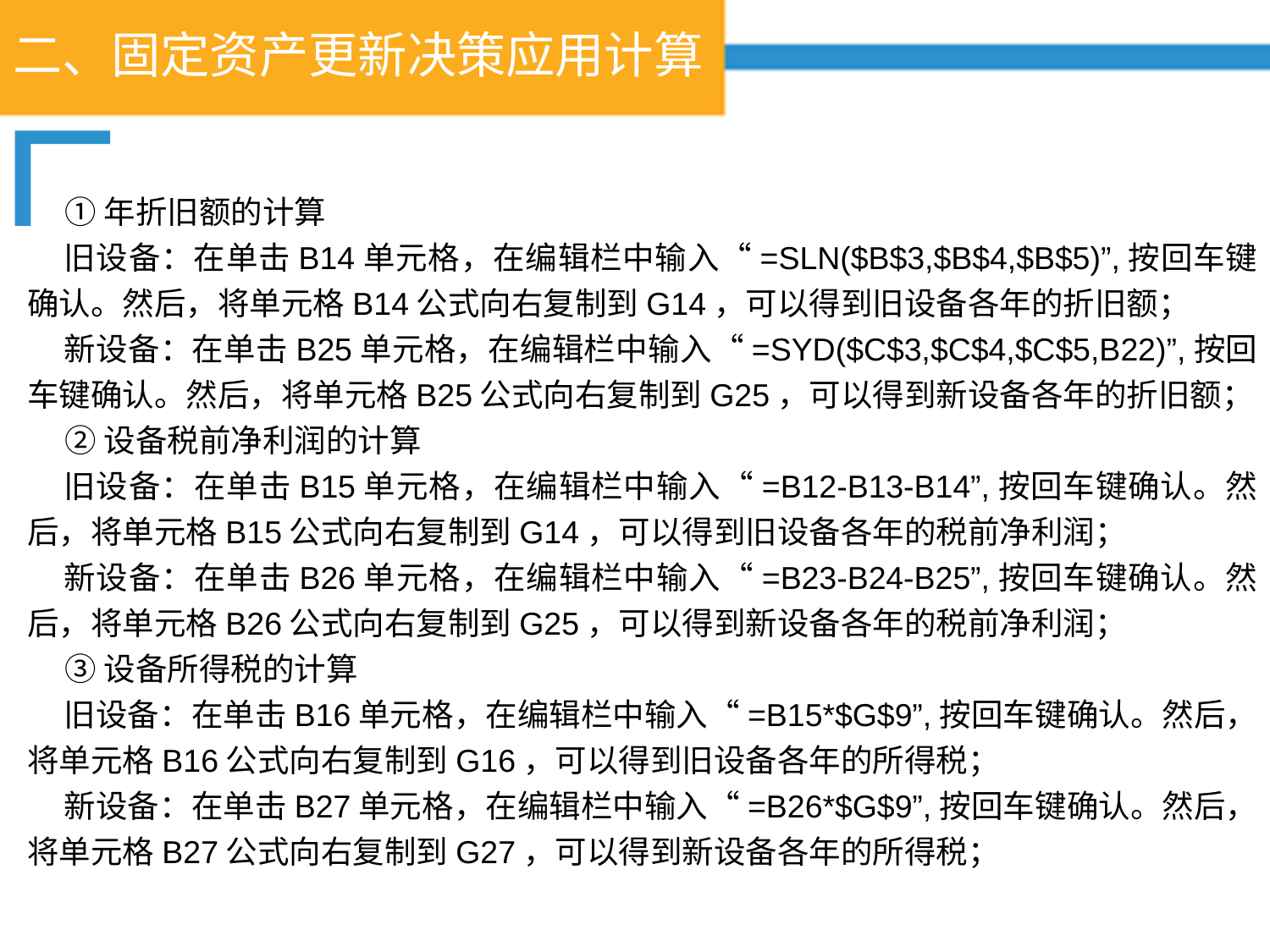

# 二、固定资产更新决策应用计算

①年折旧额的计算
旧设备：在单击B14单元格，在编辑栏中输入“=SLN($B$3,$B$4,$B$5)”,按回车键确认。然后，将单元格B14公式向右复制到G14，可以得到旧设备各年的折旧额；
新设备：在单击B25单元格，在编辑栏中输入“=SYD($C$3,$C$4,$C$5,B22)”,按回车键确认。然后，将单元格B25公式向右复制到G25，可以得到新设备各年的折旧额；
②设备税前净利润的计算
旧设备：在单击B15单元格，在编辑栏中输入“=B12-B13-B14”,按回车键确认。然后，将单元格B15公式向右复制到G14，可以得到旧设备各年的税前净利润；
新设备：在单击B26单元格，在编辑栏中输入“=B23-B24-B25”,按回车键确认。然后，将单元格B26公式向右复制到G25，可以得到新设备各年的税前净利润；
③设备所得税的计算
旧设备：在单击B16单元格，在编辑栏中输入“=B15*$G$9”,按回车键确认。然后，将单元格B16公式向右复制到G16，可以得到旧设备各年的所得税；
新设备：在单击B27单元格，在编辑栏中输入“=B26*$G$9”,按回车键确认。然后，将单元格B27公式向右复制到G27，可以得到新设备各年的所得税；